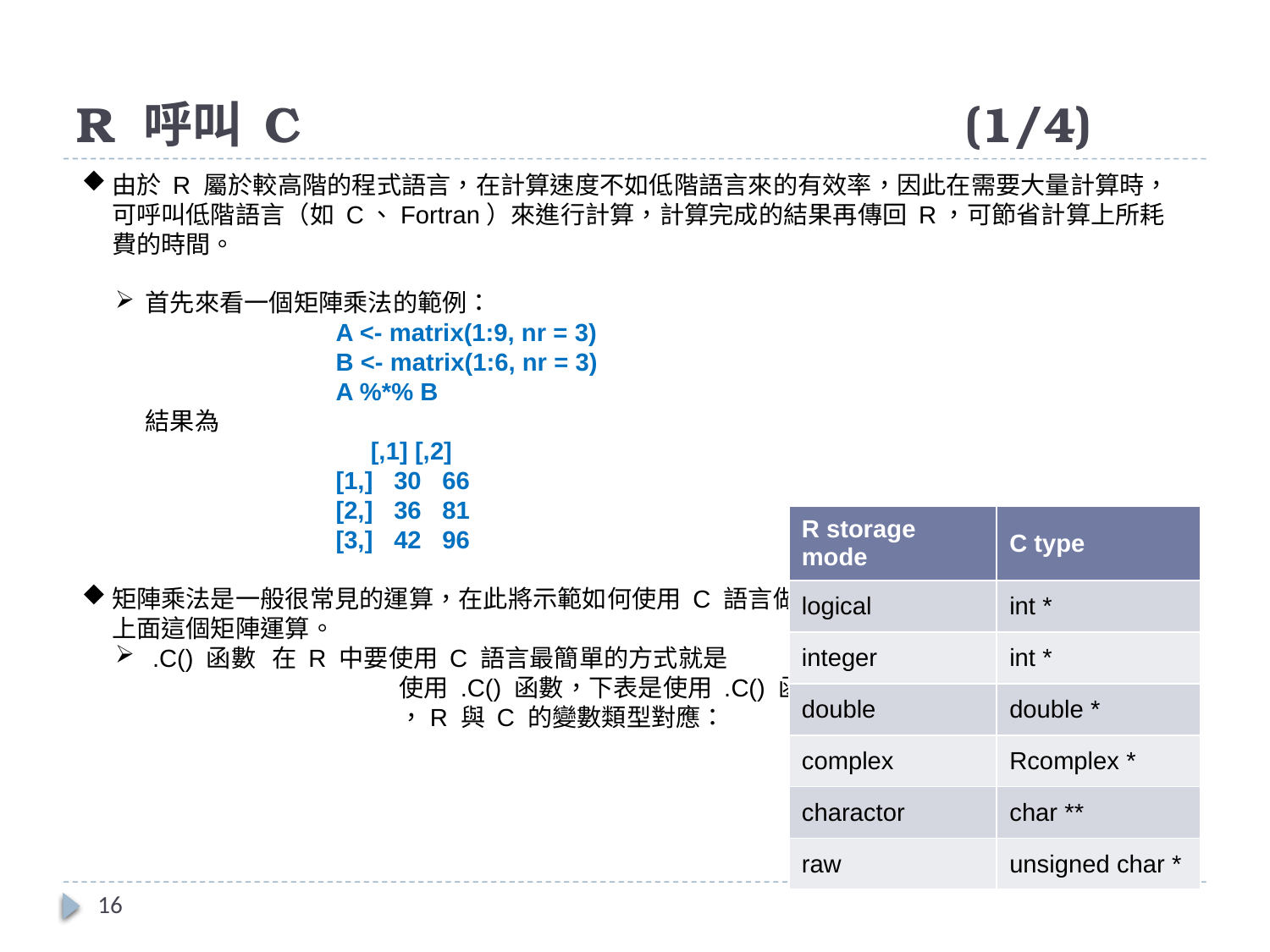

# R 呼叫 C						(1/4)
由於 R 屬於較高階的程式語言，在計算速度不如低階語言來的有效率，因此在需要大量計算時，可呼叫低階語言（如 C、Fortran）來進行計算，計算完成的結果再傳回 R，可節省計算上所耗費的時間。

首先來看一個矩陣乘法的範例：
A <- matrix(1:9, nr = 3)
B <- matrix(1:6, nr = 3)
A %*% B
結果為
     [,1] [,2]
[1,]   30   66
[2,]   36   81
[3,]   42   96

矩陣乘法是一般很常見的運算，在此將示範如何使用 C 語言做
上面這個矩陣運算。
 .C() 函數	在 R 中要使用 C 語言最簡單的方式就是
		使用 .C() 函數，下表是使用 .C() 函數時
		，R 與 C 的變數類型對應：
| R storage mode | C type |
| --- | --- |
| logical | int \* |
| integer | int \* |
| double | double \* |
| complex | Rcomplex \* |
| charactor | char \*\* |
| raw | unsigned char \* |
16